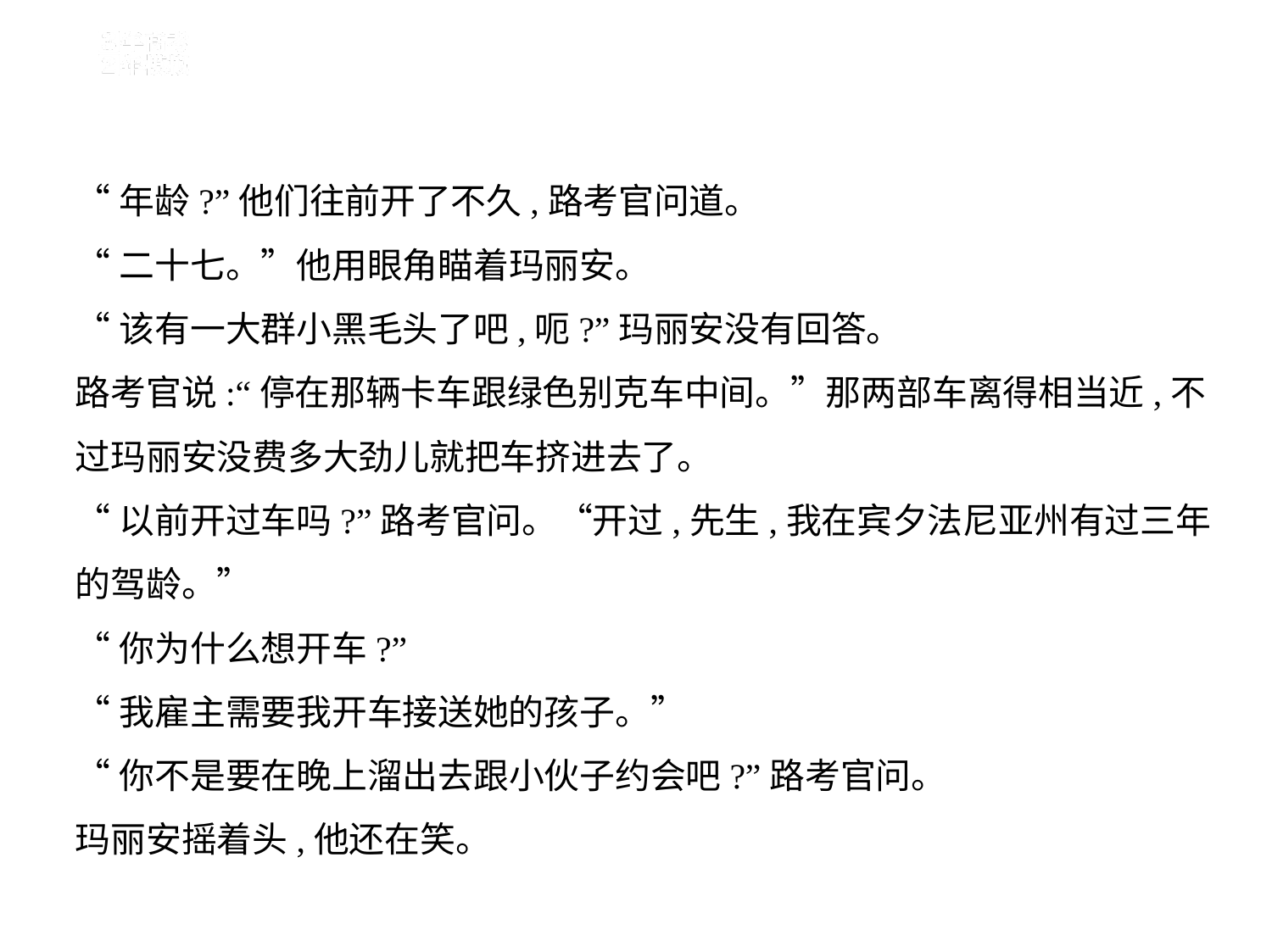

“年龄?”他们往前开了不久,路考官问道。
“二十七。”他用眼角瞄着玛丽安。
“该有一大群小黑毛头了吧,呃?”玛丽安没有回答。
路考官说:“停在那辆卡车跟绿色别克车中间。”那两部车离得相当近,不
过玛丽安没费多大劲儿就把车挤进去了。
“以前开过车吗?”路考官问。“开过,先生,我在宾夕法尼亚州有过三年
的驾龄。”
“你为什么想开车?”
“我雇主需要我开车接送她的孩子。”
“你不是要在晚上溜出去跟小伙子约会吧?”路考官问。
玛丽安摇着头,他还在笑。